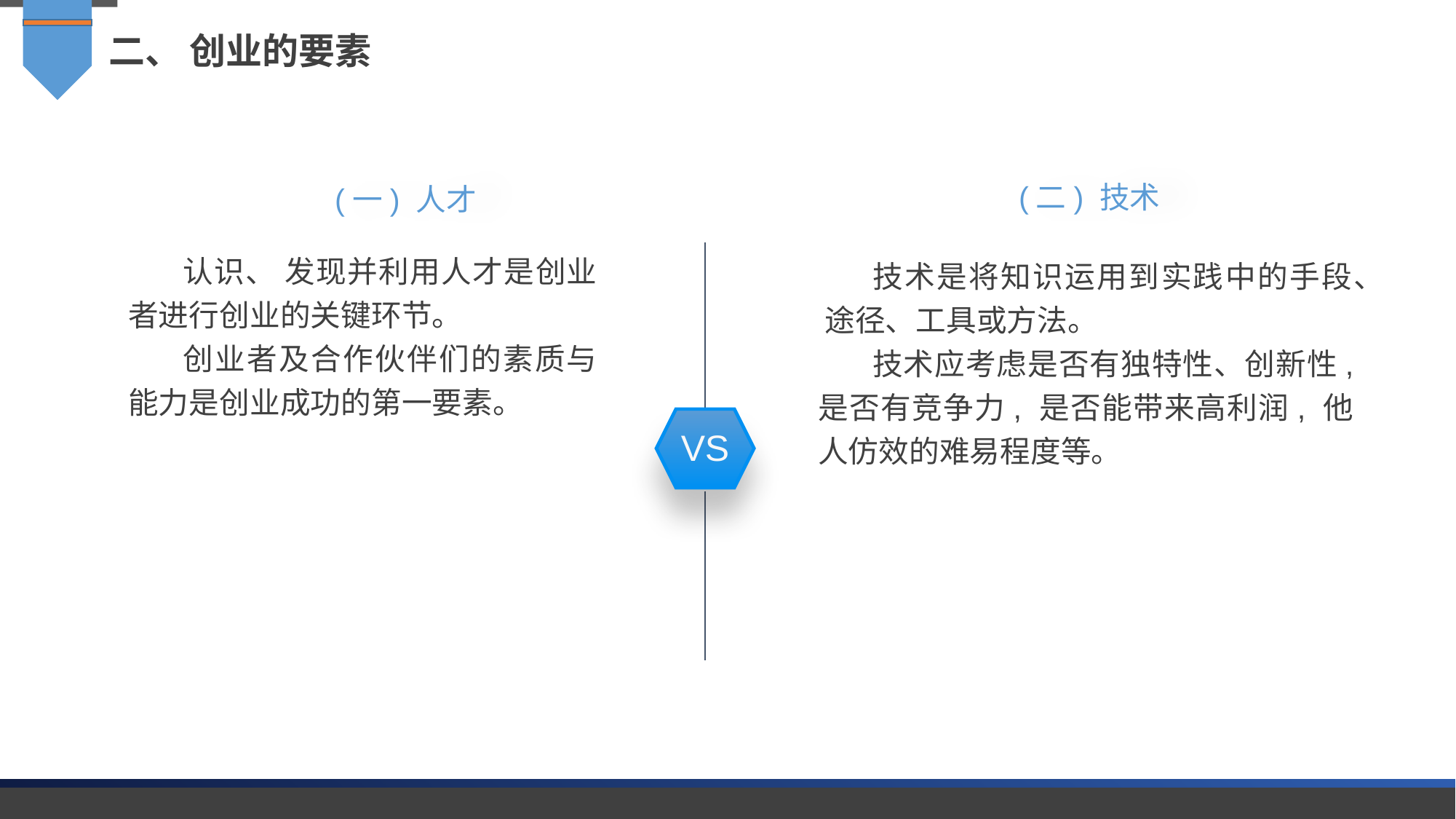

二、 创业的要素
(二) 技术
(一) 人才
认识、 发现并利用人才是创业者进行创业的关键环节。
创业者及合作伙伴们的素质与能力是创业成功的第一要素。
技术是将知识运用到实践中的手段、 途径、工具或方法。
技术应考虑是否有独特性、创新性, 是否有竞争力, 是否能带来高利润, 他人仿效的难易程度等。

VS